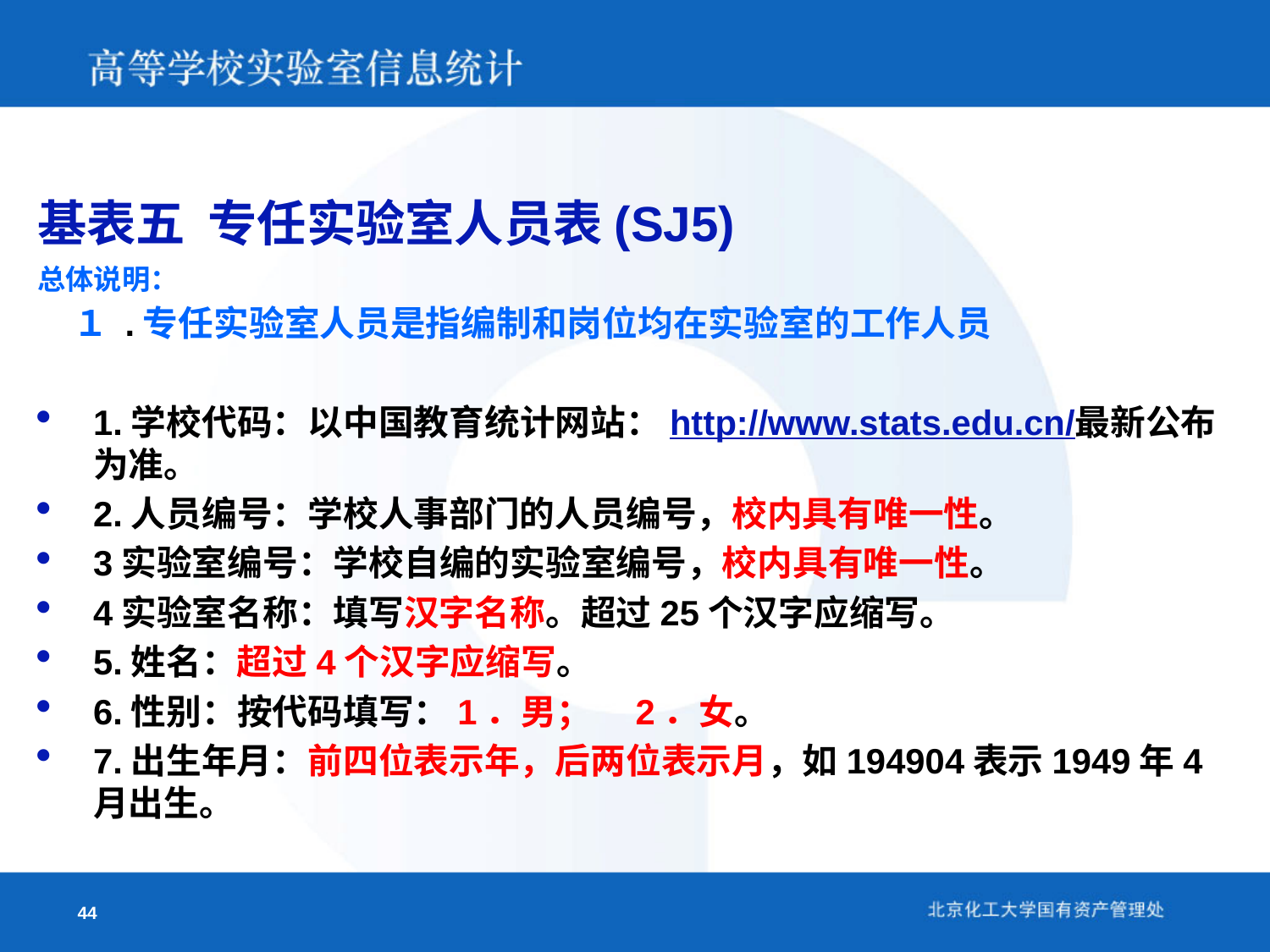

基表五  专任实验室人员表(SJ5)
总体说明：
　１ .专任实验室人员是指编制和岗位均在实验室的工作人员

1.学校代码：以中国教育统计网站：http://www.stats.edu.cn/最新公布为准。
2.人员编号：学校人事部门的人员编号，校内具有唯一性。
3实验室编号：学校自编的实验室编号，校内具有唯一性。
4实验室名称：填写汉字名称。超过25个汉字应缩写。
5.姓名：超过4个汉字应缩写。
6.性别：按代码填写：1．男；　2．女。
7.出生年月：前四位表示年，后两位表示月，如194904表示1949年4月出生。